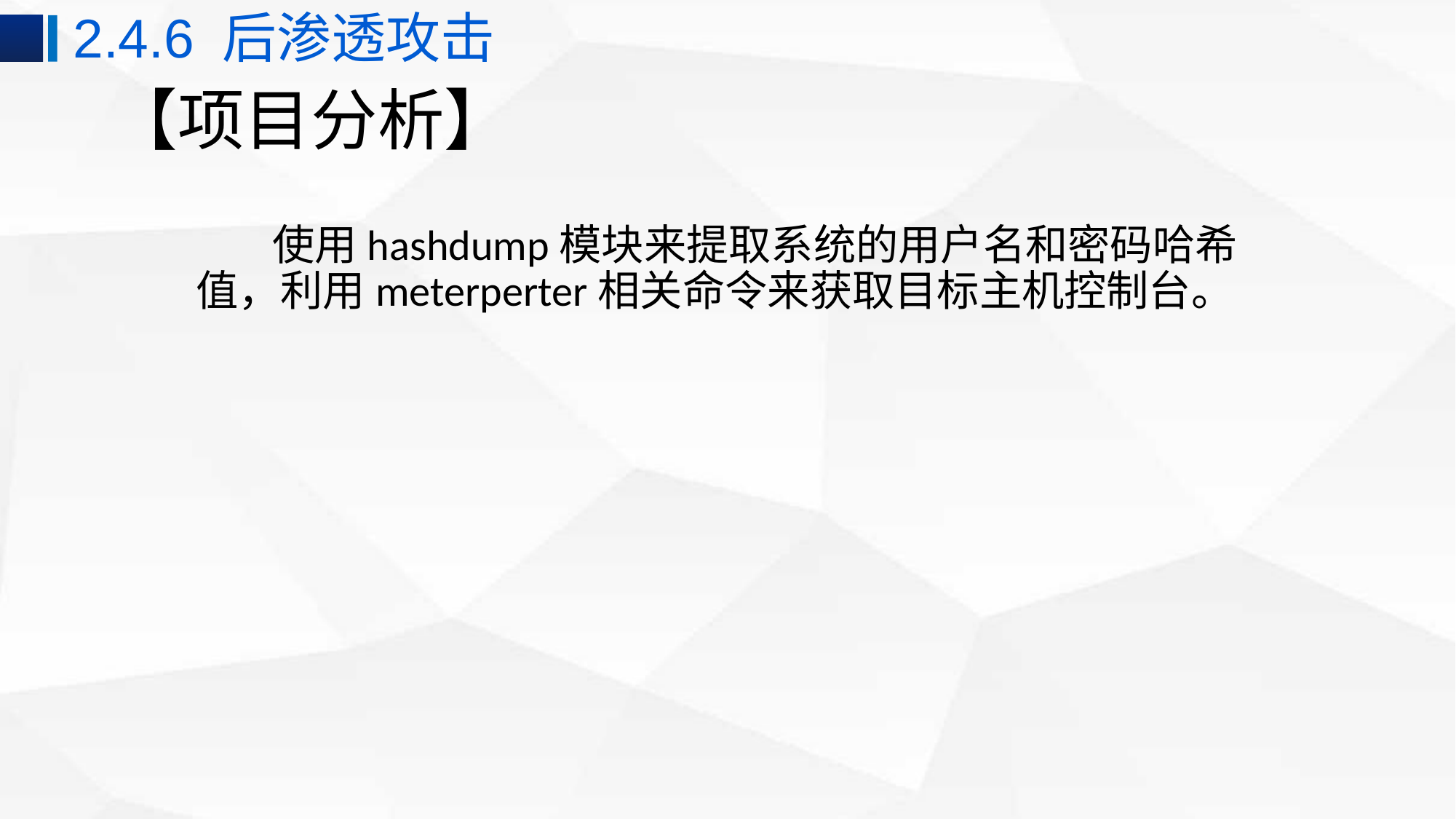

2.4.6 后渗透攻击

# 【项目分析】
       使用hashdump模块来提取系统的用户名和密码哈希值，利用meterperter相关命令来获取目标主机控制台。